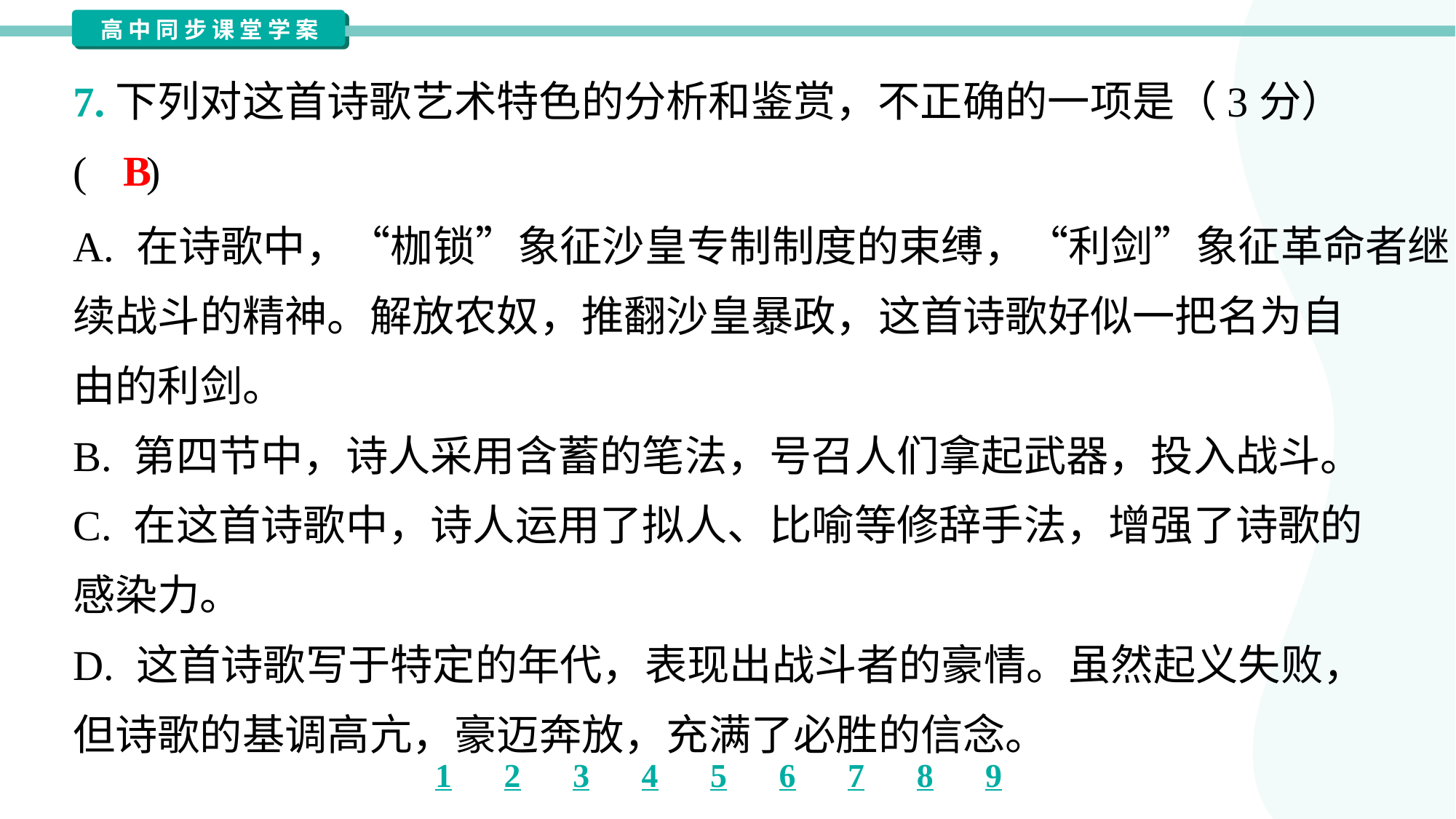

7.下列对这首诗歌艺术特色的分析和鉴赏，不正确的一项是（3分）
(     )
B
A. 在诗歌中，“枷锁”象征沙皇专制制度的束缚，“利剑”象征革命者继
续战斗的精神。解放农奴，推翻沙皇暴政，这首诗歌好似一把名为自
由的利剑。
B. 第四节中，诗人采用含蓄的笔法，号召人们拿起武器，投入战斗。
C. 在这首诗歌中，诗人运用了拟人、比喻等修辞手法，增强了诗歌的
感染力。
D. 这首诗歌写于特定的年代，表现出战斗者的豪情。虽然起义失败，
但诗歌的基调高亢，豪迈奔放，充满了必胜的信念。